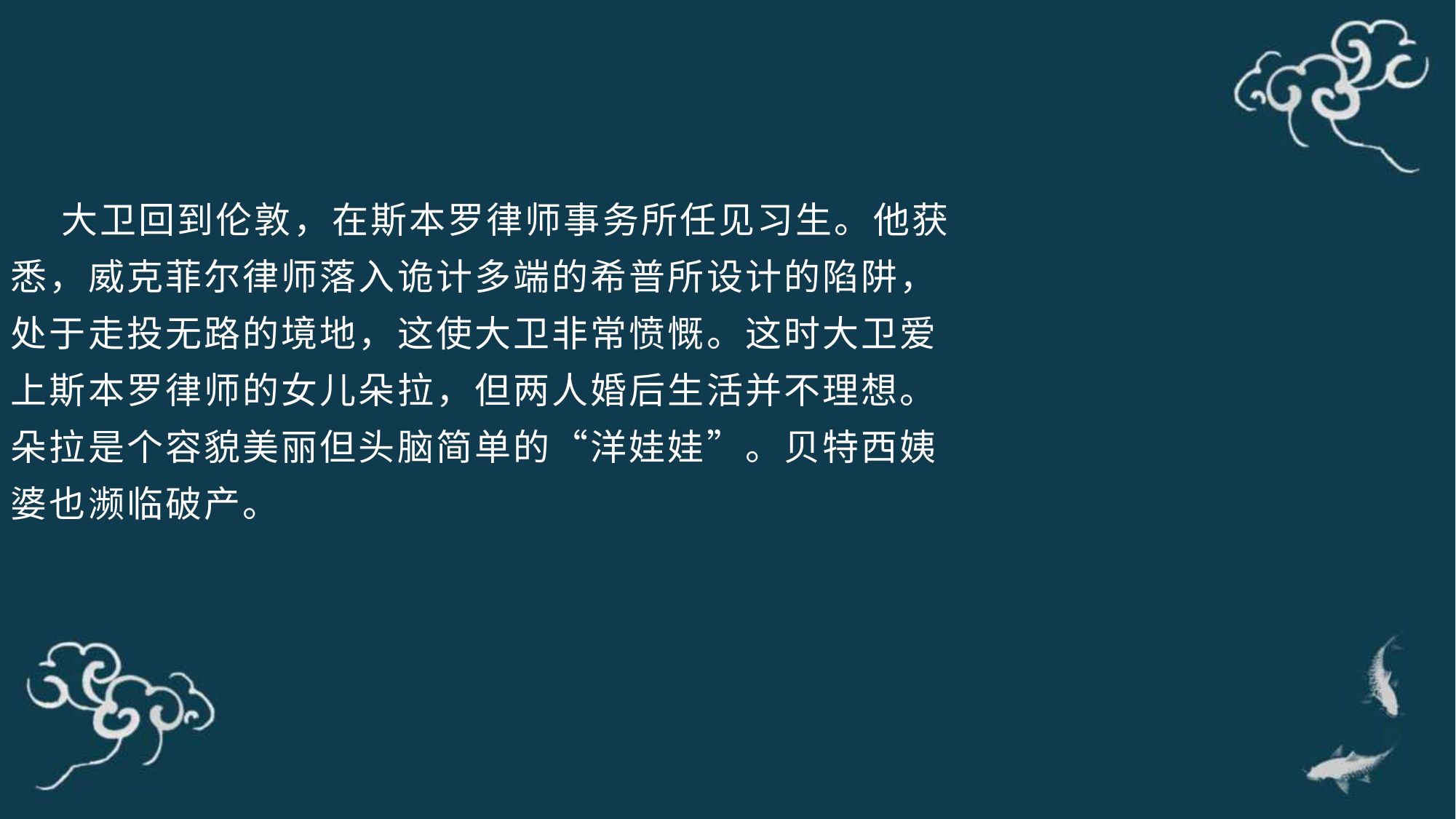

大卫回到伦敦，在斯本罗律师事务所任见习生。他获悉，威克菲尔律师落入诡计多端的希普所设计的陷阱，处于走投无路的境地，这使大卫非常愤慨。这时大卫爱上斯本罗律师的女儿朵拉，但两人婚后生活并不理想。朵拉是个容貌美丽但头脑简单的“洋娃娃”。贝特西姨婆也濒临破产。